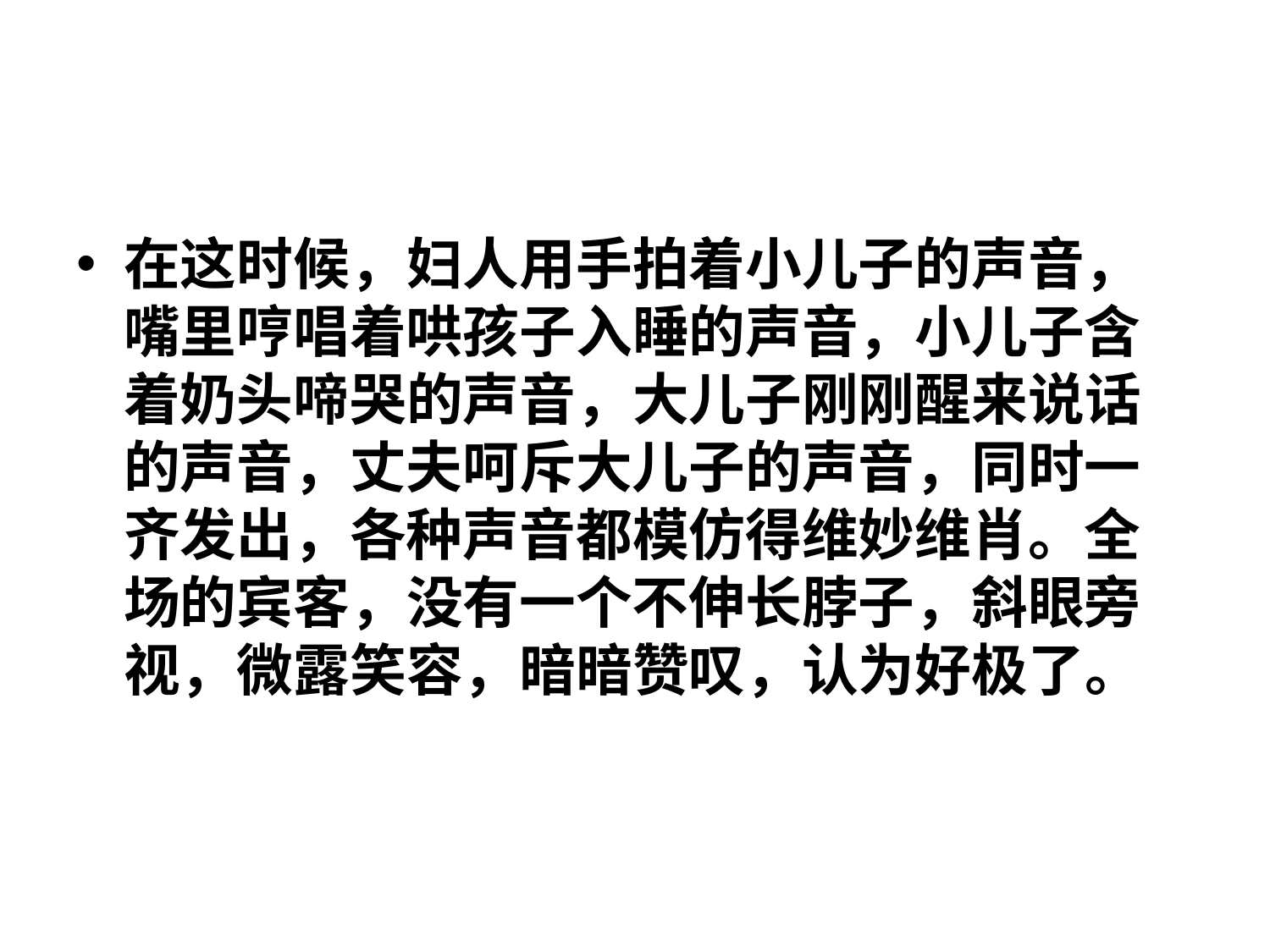

#
在这时候，妇人用手拍着小儿子的声音，嘴里哼唱着哄孩子入睡的声音，小儿子含着奶头啼哭的声音，大儿子刚刚醒来说话的声音，丈夫呵斥大儿子的声音，同时一齐发出，各种声音都模仿得维妙维肖。全场的宾客，没有一个不伸长脖子，斜眼旁视，微露笑容，暗暗赞叹，认为好极了。